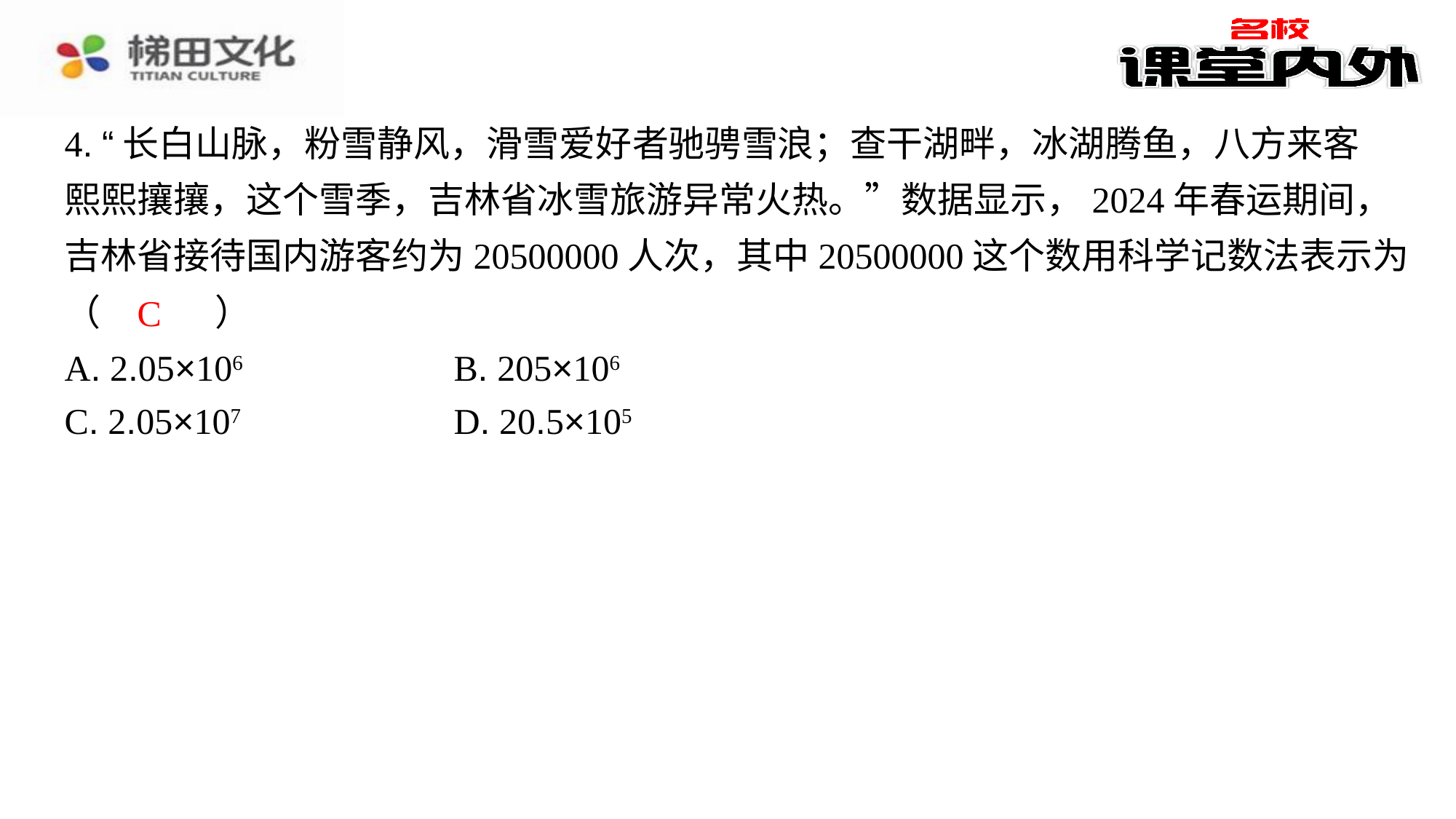

4. “长白山脉，粉雪静风，滑雪爱好者驰骋雪浪；查干湖畔，冰湖腾鱼，八方来客
熙熙攘攘，这个雪季，吉林省冰雪旅游异常火热。”数据显示，2024年春运期间，
吉林省接待国内游客约为20500000人次，其中20500000这个数用科学记数法表示为
（　C　）
C
| A. 2.05×106 | B. 205×106 |
| --- | --- |
| C. 2.05×107 | D. 20.5×105 |